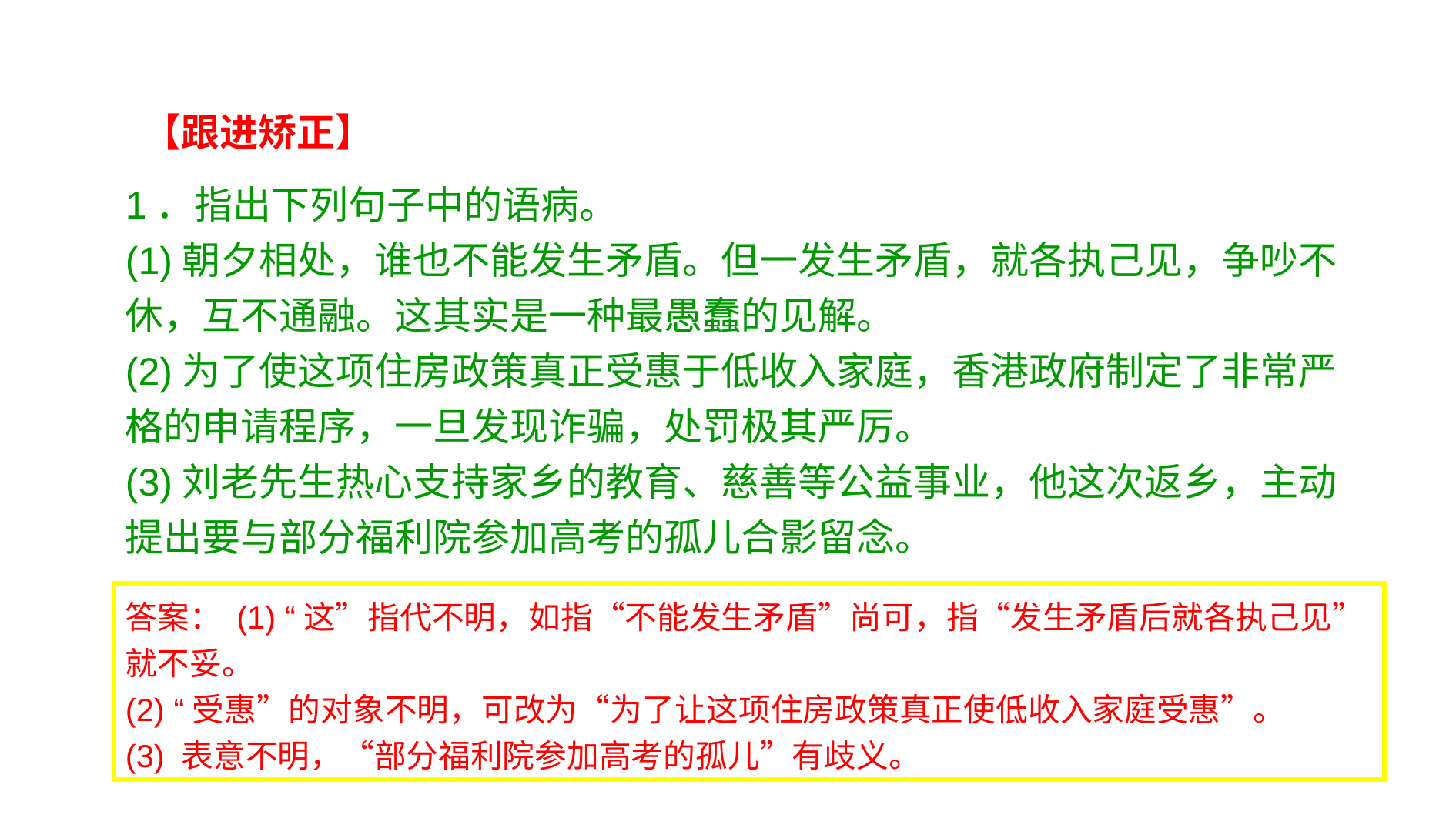

【跟进矫正】
1．指出下列句子中的语病。
(1)朝夕相处，谁也不能发生矛盾。但一发生矛盾，就各执己见，争吵不休，互不通融。这其实是一种最愚蠢的见解。
(2)为了使这项住房政策真正受惠于低收入家庭，香港政府制定了非常严格的申请程序，一旦发现诈骗，处罚极其严厉。
(3)刘老先生热心支持家乡的教育、慈善等公益事业，他这次返乡，主动提出要与部分福利院参加高考的孤儿合影留念。
答案： (1) “这”指代不明，如指“不能发生矛盾”尚可，指“发生矛盾后就各执己见”就不妥。
(2) “受惠”的对象不明，可改为“为了让这项住房政策真正使低收入家庭受惠”。
(3) 表意不明，“部分福利院参加高考的孤儿”有歧义。